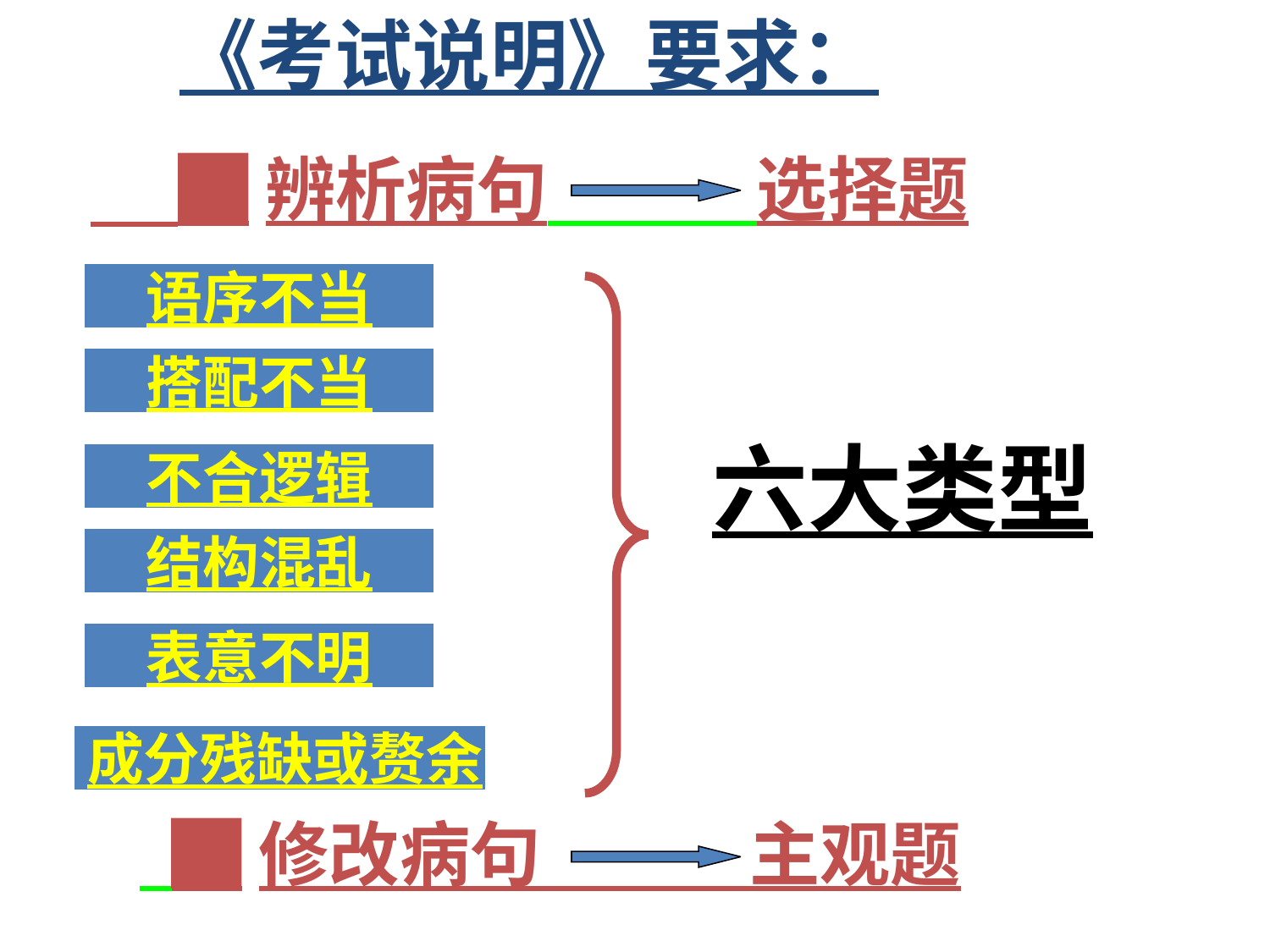

《考试说明》要求：
     █辨析病句             选择题

语序不当

搭配不当
六大类型
不合逻辑
结构混乱
表意不明
成分残缺或赘余
  █修改病句             主观题